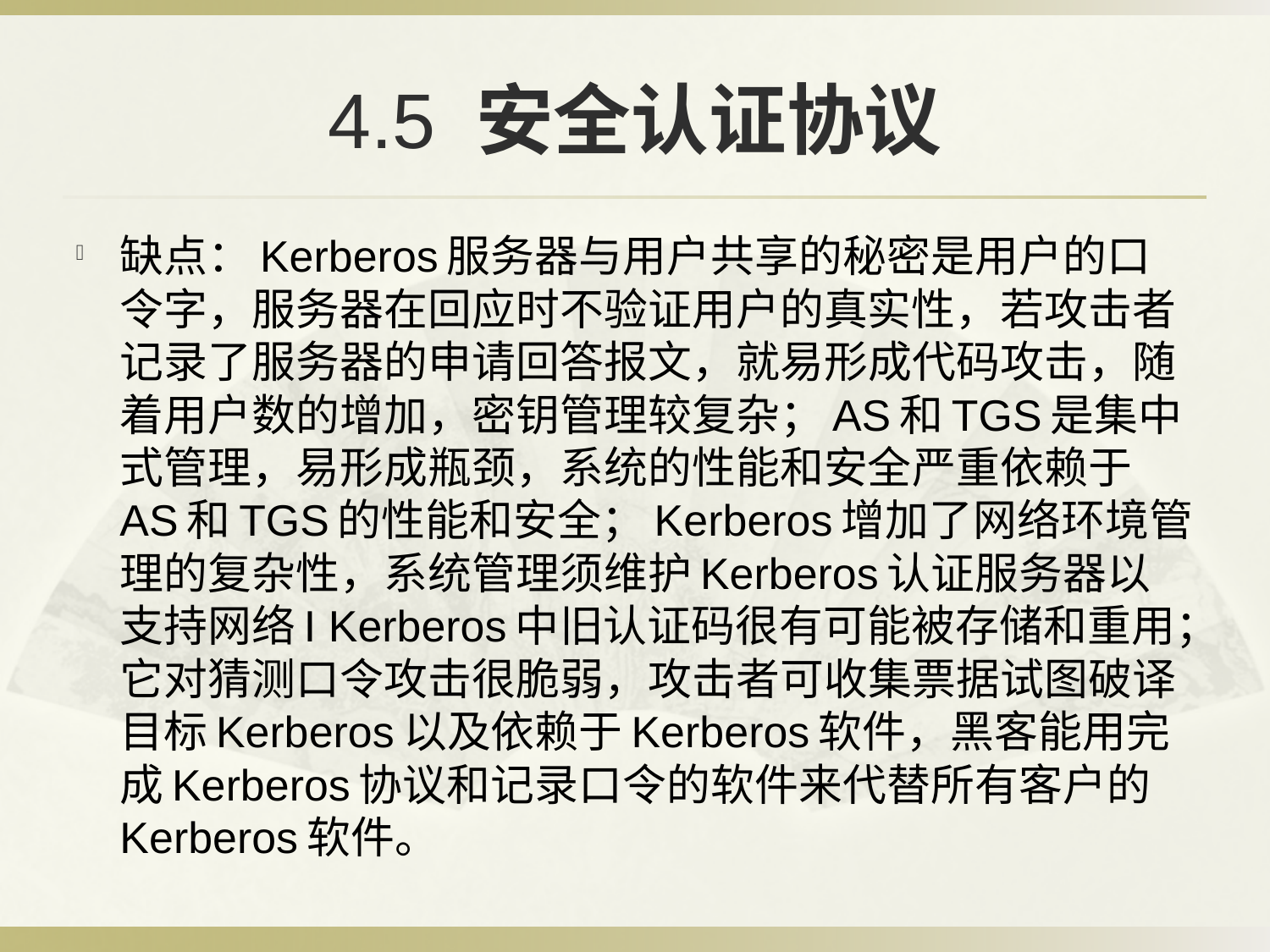

# 4.5 安全认证协议
缺点：Kerberos服务器与用户共享的秘密是用户的口令字，服务器在回应时不验证用户的真实性，若攻击者记录了服务器的申请回答报文，就易形成代码攻击，随着用户数的增加，密钥管理较复杂；AS和TGS是集中式管理，易形成瓶颈，系统的性能和安全严重依赖于AS和TGS的性能和安全；Kerberos增加了网络环境管理的复杂性，系统管理须维护Kerberos认证服务器以支持网络I Kerberos中旧认证码很有可能被存储和重用；它对猜测口令攻击很脆弱，攻击者可收集票据试图破译目标Kerberos以及依赖于Kerberos软件，黑客能用完成Kerberos协议和记录口令的软件来代替所有客户的Kerberos软件。